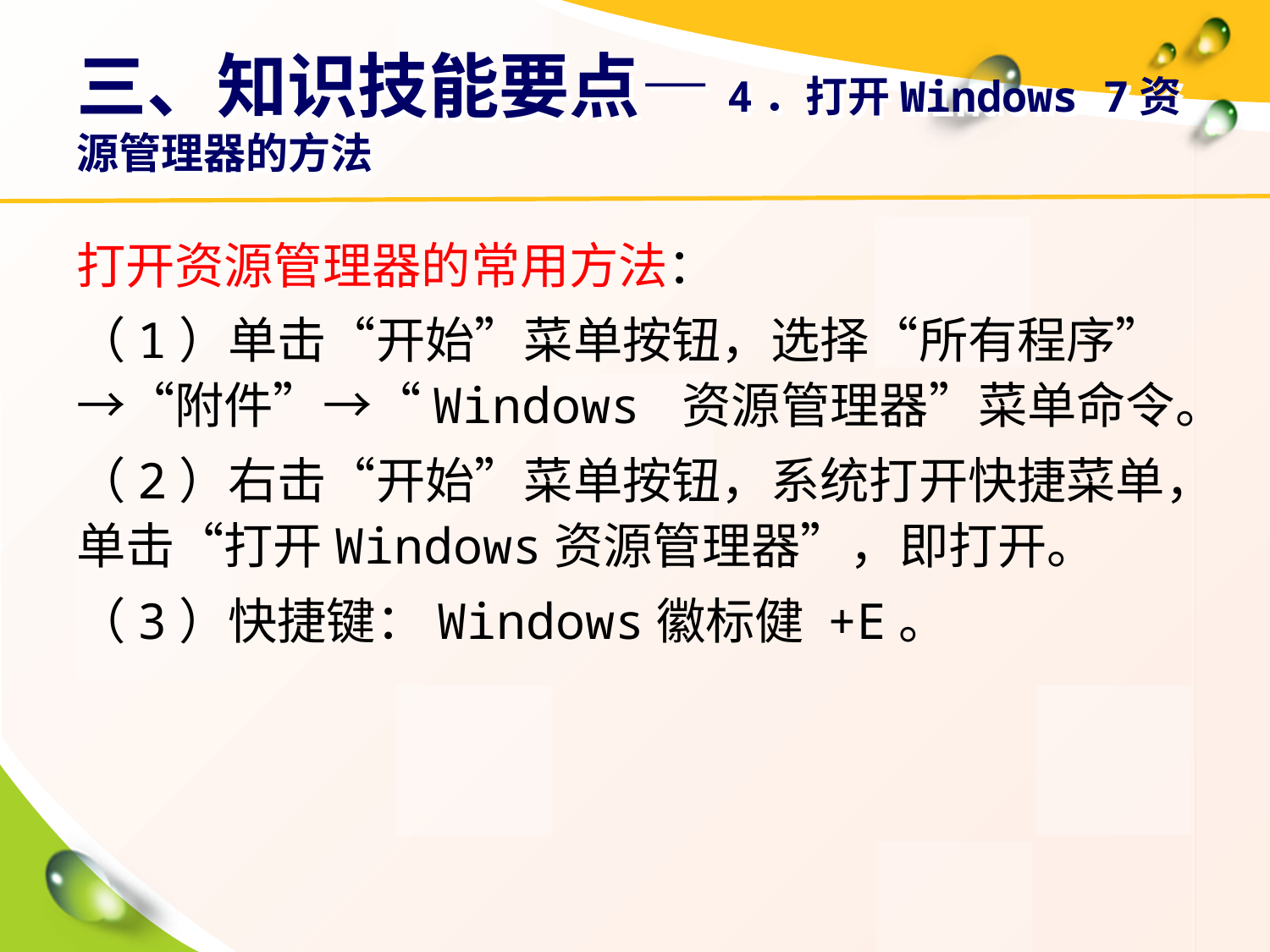

# 三、知识技能要点—4．打开Windows 7资源管理器的方法
打开资源管理器的常用方法：
（1）单击“开始”菜单按钮，选择“所有程序”→“附件”→“Windows 资源管理器”菜单命令。
（2）右击“开始”菜单按钮，系统打开快捷菜单，单击“打开Windows资源管理器”，即打开。
（3）快捷键：Windows徽标健 +E。